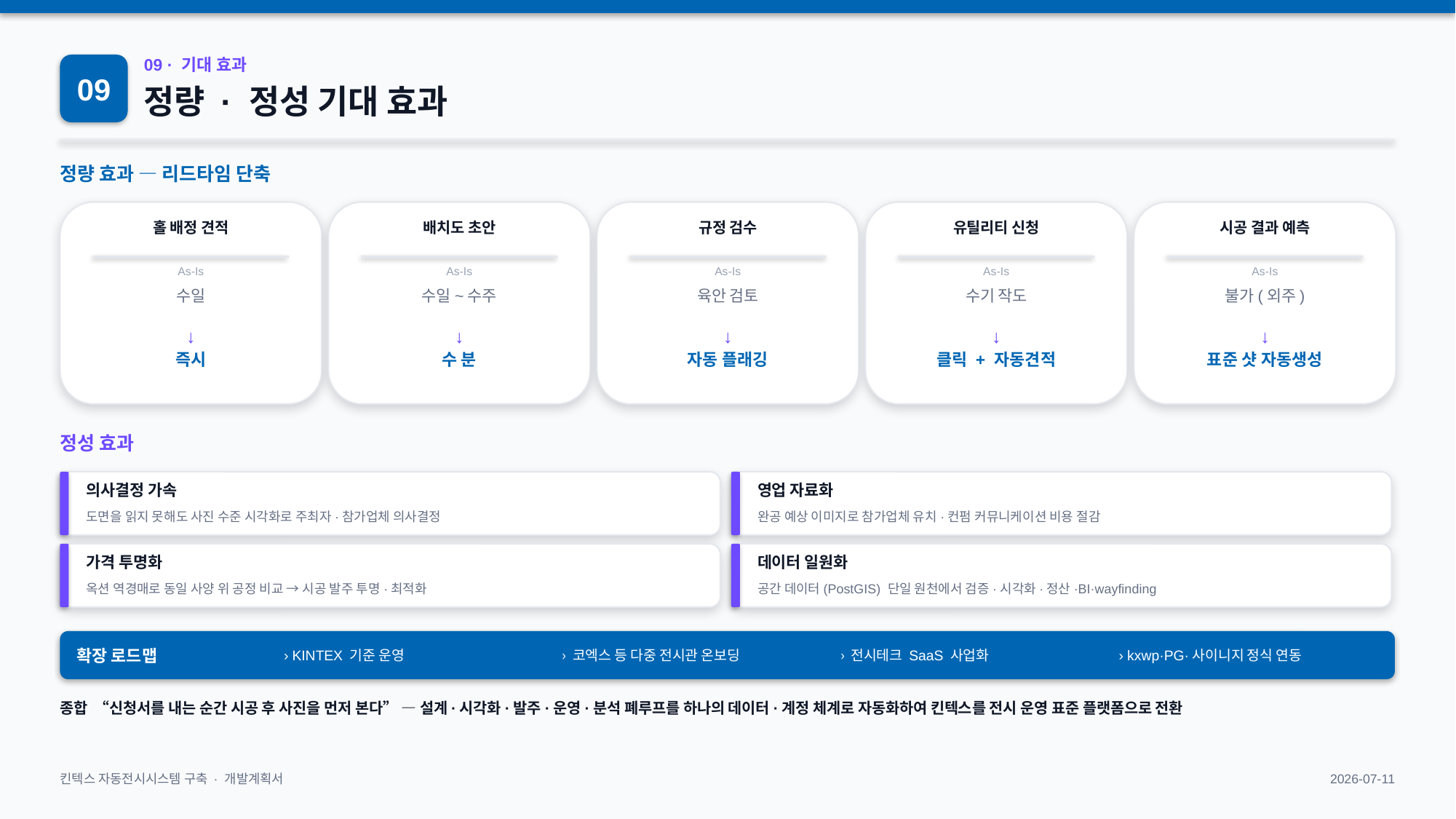

09
09 · 기대 효과
정량 · 정성 기대 효과

정량 효과 — 리드타임 단축

홀 배정 견적
배치도 초안
규정 검수
유틸리티 신청
시공 결과 예측

As-Is
As-Is
As-Is
As-Is
As-Is
수일
수일~수주
육안 검토
수기 작도
불가(외주)
↓
↓
↓
↓
↓
즉시
수 분
자동 플래깅
클릭 + 자동견적
표준 샷 자동생성
정성 효과

의사결정 가속
영업 자료화
도면을 읽지 못해도 사진 수준 시각화로 주최자·참가업체 의사결정
완공 예상 이미지로 참가업체 유치·컨펌 커뮤니케이션 비용 절감

가격 투명화
데이터 일원화
옥션 역경매로 동일 사양 위 공정 비교 → 시공 발주 투명·최적화
공간 데이터(PostGIS) 단일 원천에서 검증·시각화·정산·BI·wayfinding

확장 로드맵
› KINTEX 기준 운영
› 코엑스 등 다중 전시관 온보딩
› 전시테크 SaaS 사업화
› kxwp·PG·사이니지 정식 연동
종합  “신청서를 내는 순간 시공 후 사진을 먼저 본다” — 설계·시각화·발주·운영·분석 폐루프를 하나의 데이터·계정 체계로 자동화하여 킨텍스를 전시 운영 표준 플랫폼으로 전환
킨텍스 자동전시시스템 구축 · 개발계획서
2026-07-11